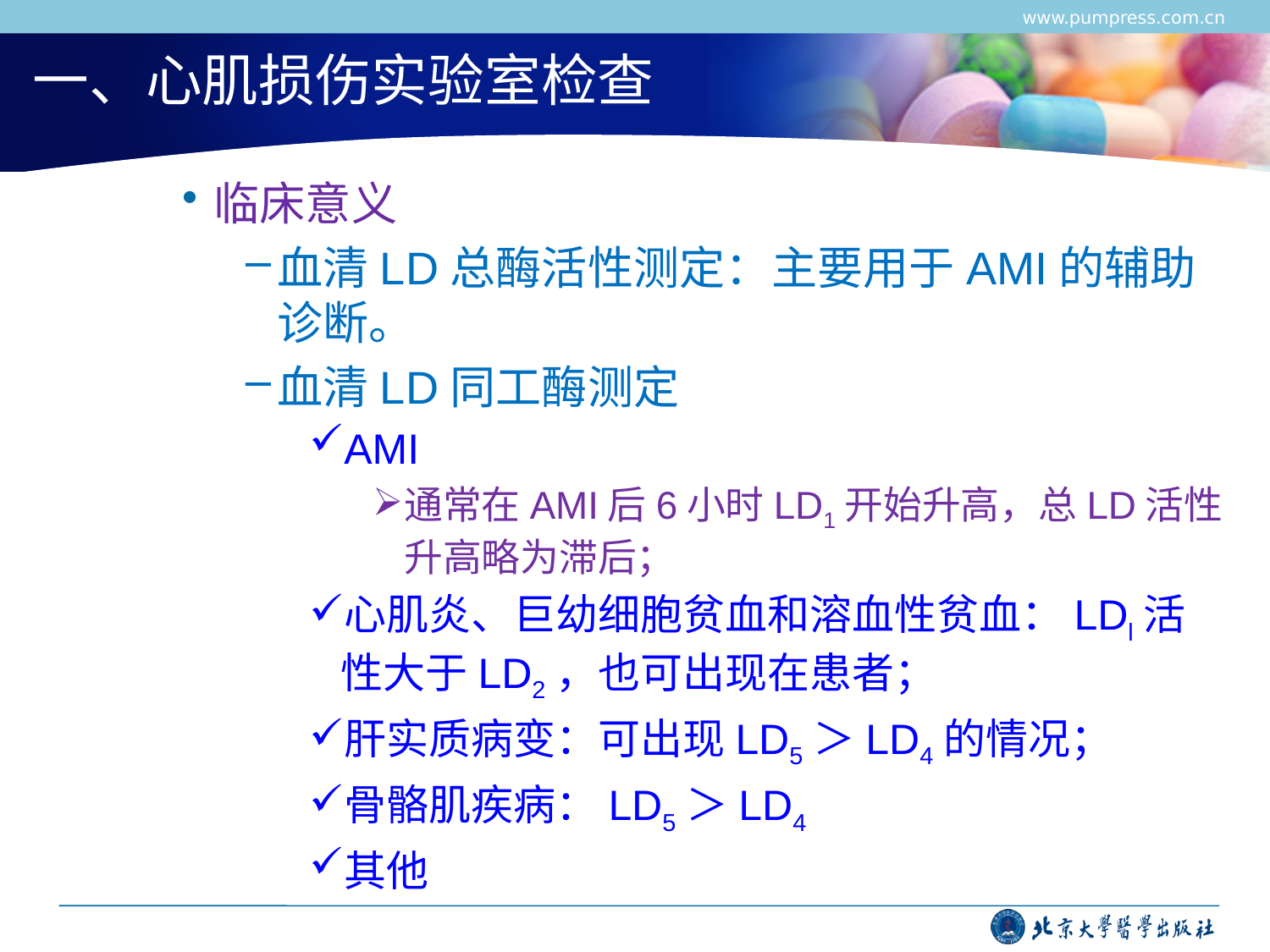

www.pumpress.com.cn
# 一、心肌损伤实验室检查
临床意义
血清LD总酶活性测定：主要用于AMI的辅助诊断。
血清LD同工酶测定
AMI
通常在AMI后6小时LD1开始升高，总LD活性升高略为滞后；
心肌炎、巨幼细胞贫血和溶血性贫血：LDl活性大于LD2，也可出现在患者；
肝实质病变：可出现LD5＞LD4的情况；
骨骼肌疾病：LD5＞LD4
其他